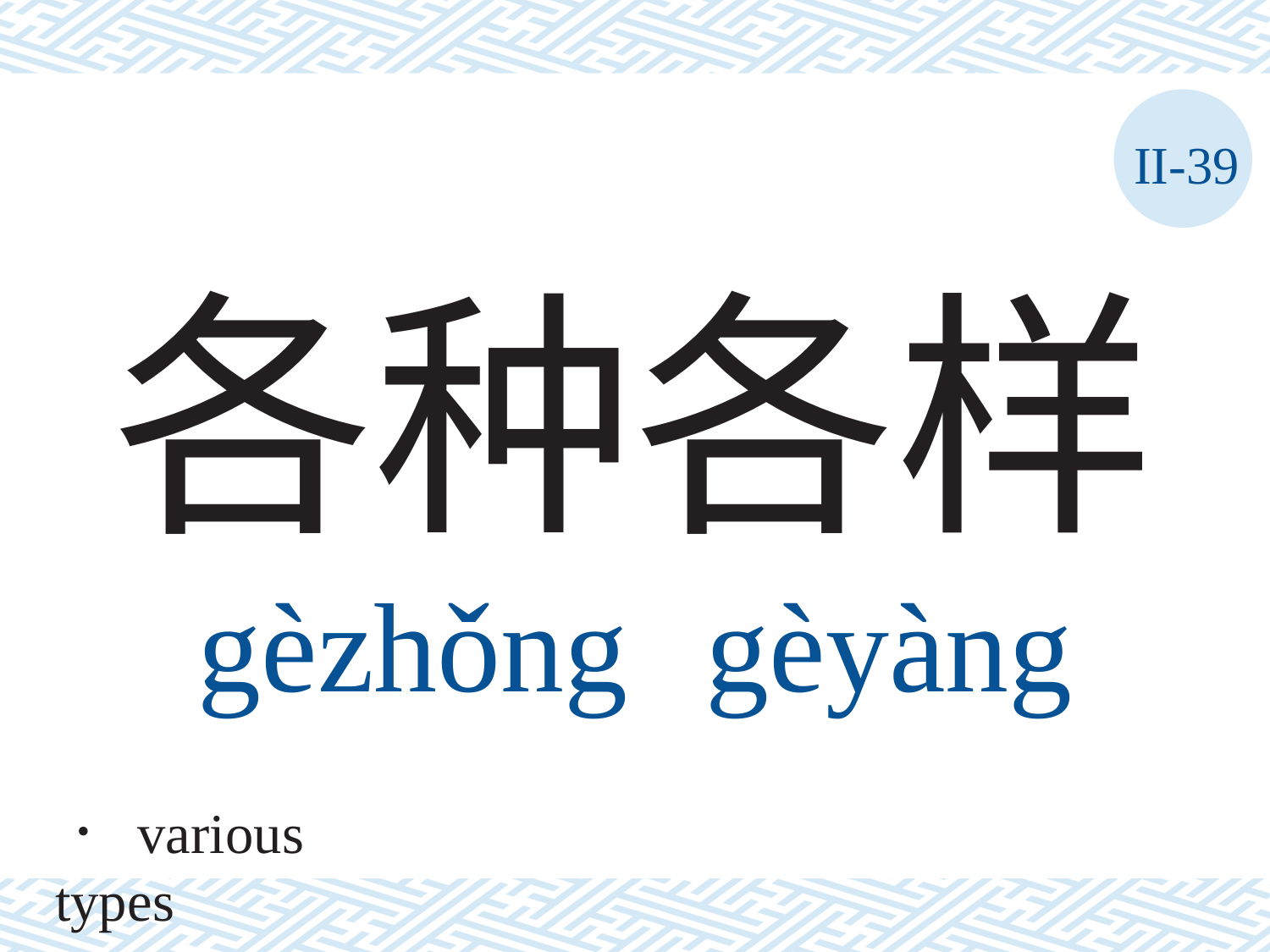

II-39
# 各种各样 gèzhǒng	gèyàng
． various types